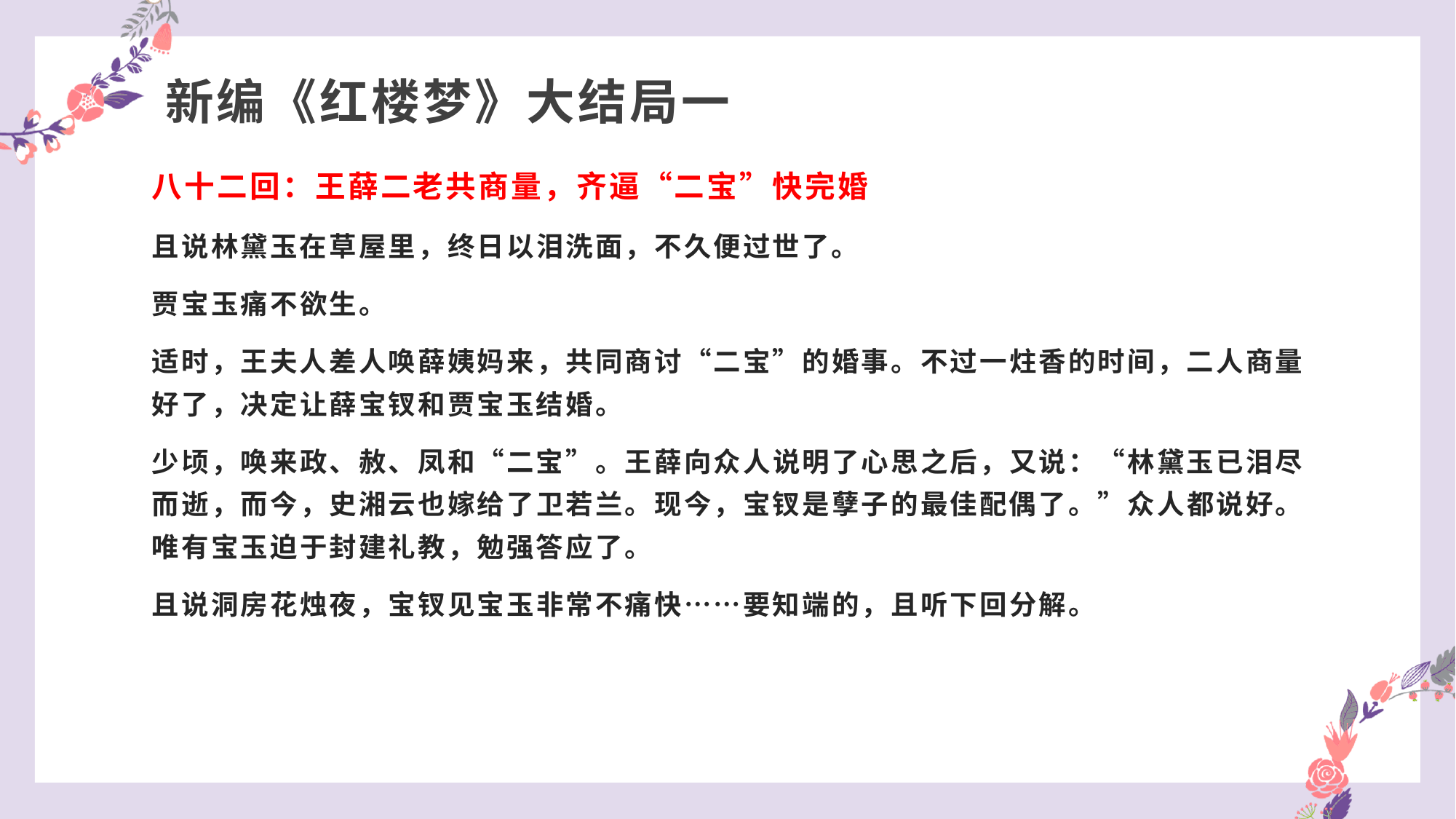

# 新编《红楼梦》大结局一
八十二回：王薛二老共商量，齐逼“二宝”快完婚
且说林黛玉在草屋里，终日以泪洗面，不久便过世了。
贾宝玉痛不欲生。
适时，王夫人差人唤薛姨妈来，共同商讨“二宝”的婚事。不过一炷香的时间，二人商量好了，决定让薛宝钗和贾宝玉结婚。
少顷，唤来政、赦、凤和“二宝”。王薛向众人说明了心思之后，又说：“林黛玉已泪尽而逝，而今，史湘云也嫁给了卫若兰。现今，宝钗是孽子的最佳配偶了。”众人都说好。唯有宝玉迫于封建礼教，勉强答应了。
且说洞房花烛夜，宝钗见宝玉非常不痛快……要知端的，且听下回分解。